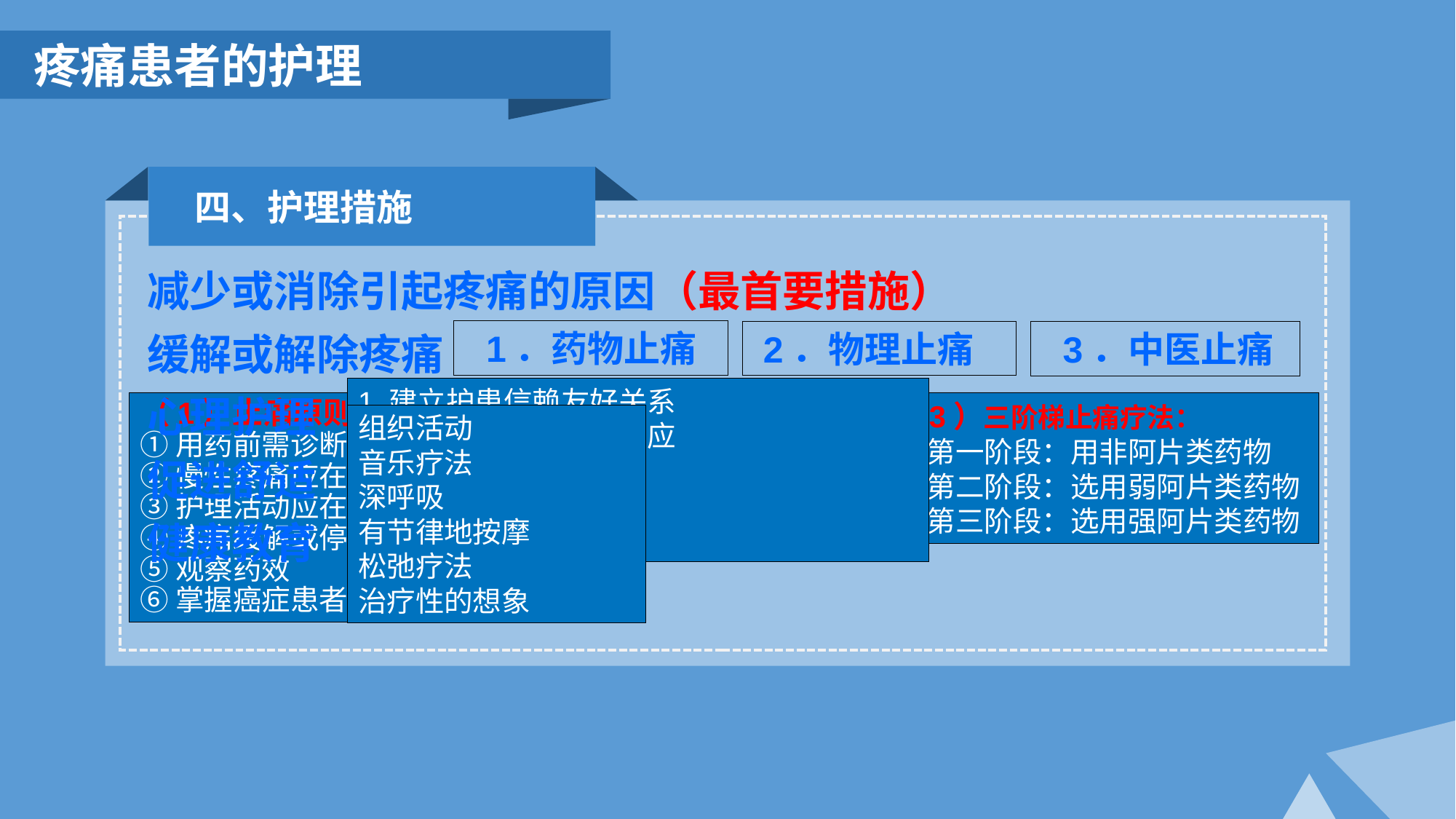

疼痛患者的护理

四、护理措施

减少或消除引起疼痛的原因（最首要措施）
 1．药物止痛
 2．物理止痛
 3．中医止痛
缓解或解除疼痛
1.建立护患信赖友好关系
2.尊重患者对疼痛的反应
3.减轻心理压力
4.社会支持
5.分散注意力
心理护理
（2）止痛方法：
①阿片类镇痛药
②非阿片类镇痛药
③其他辅助药
（1）止痛原则：
①用药前需诊断明确
②慢性疼痛应在发作前给药
③护理活动应在疼痛控制时进行
④疼痛缓解或停止应及时停药
⑤观察药效
⑥掌握癌症患者给药原则
（3）三阶梯止痛疗法：
①第一阶段：用非阿片类药物
②第二阶段：选用弱阿片类药物
③第三阶段：选用强阿片类药物
组织活动
音乐疗法
深呼吸
有节律地按摩
松弛疗法
治疗性的想象
促进舒适
健康教育